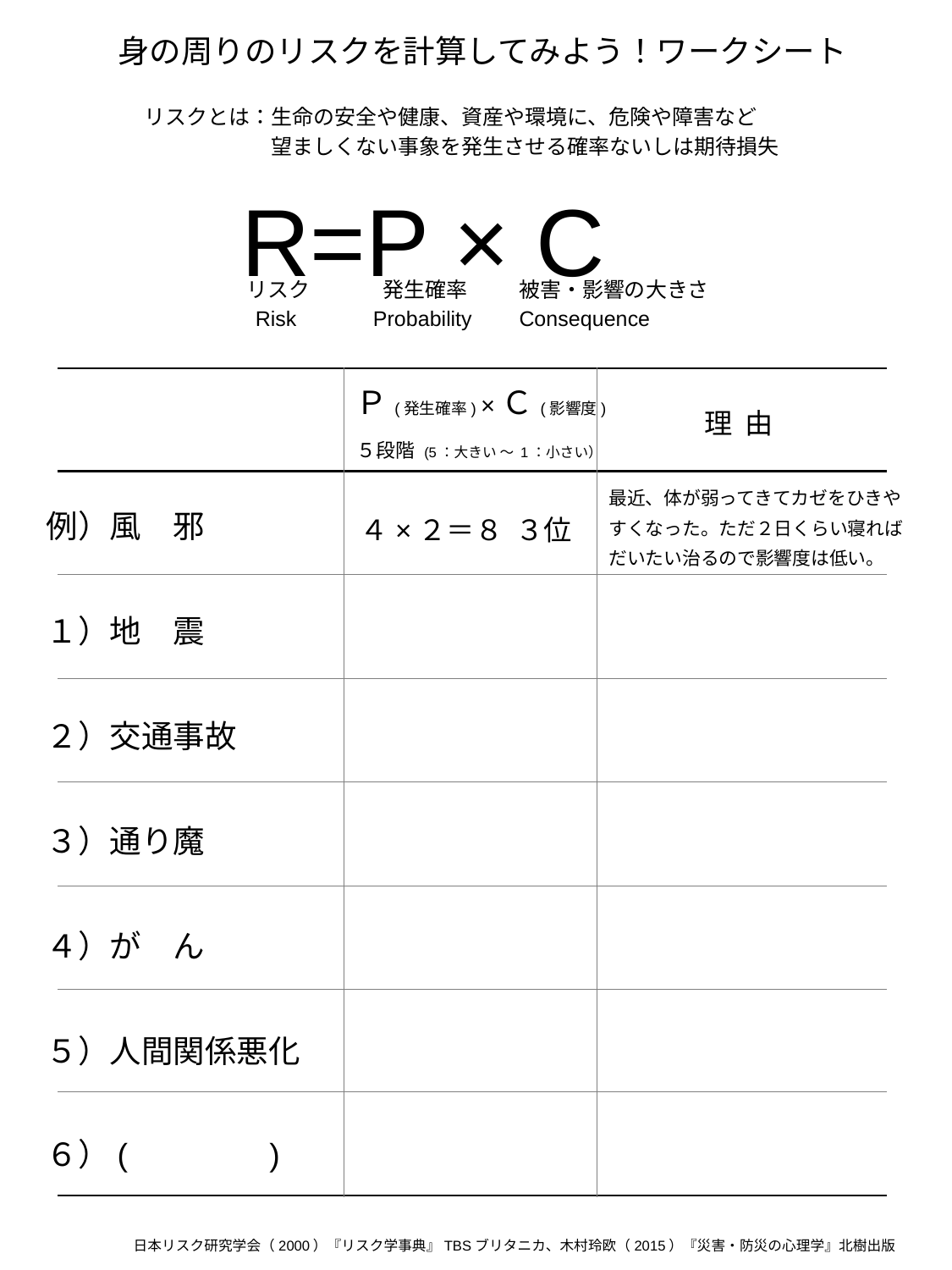

身の周りのリスクを計算してみよう！ワークシート
リスクとは：生命の安全や健康、資産や環境に、危険や障害など
　　　　　　望ましくない事象を発生させる確率ないしは期待損失
R=P × C
リスク  　　　発生確率　　  被害・影響の大きさ
Risk             Probability        Consequence
Ｐ(発生確率) ×Ｃ(影響度)
理  由
５段階 (5：大きい ～ 1：小さい）
最近、体が弱ってきてカゼをひきやすくなった。ただ２日くらい寝ればだいたい治るので影響度は低い。
例）風　邪
４×２＝８  ３位
１）地　震
２）交通事故
３）通り魔
４）が　ん
５）人間関係悪化
６）(                )
日本リスク研究学会（2000）『リスク学事典』TBSブリタニカ、木村玲欧（2015）『災害・防災の心理学』北樹出版